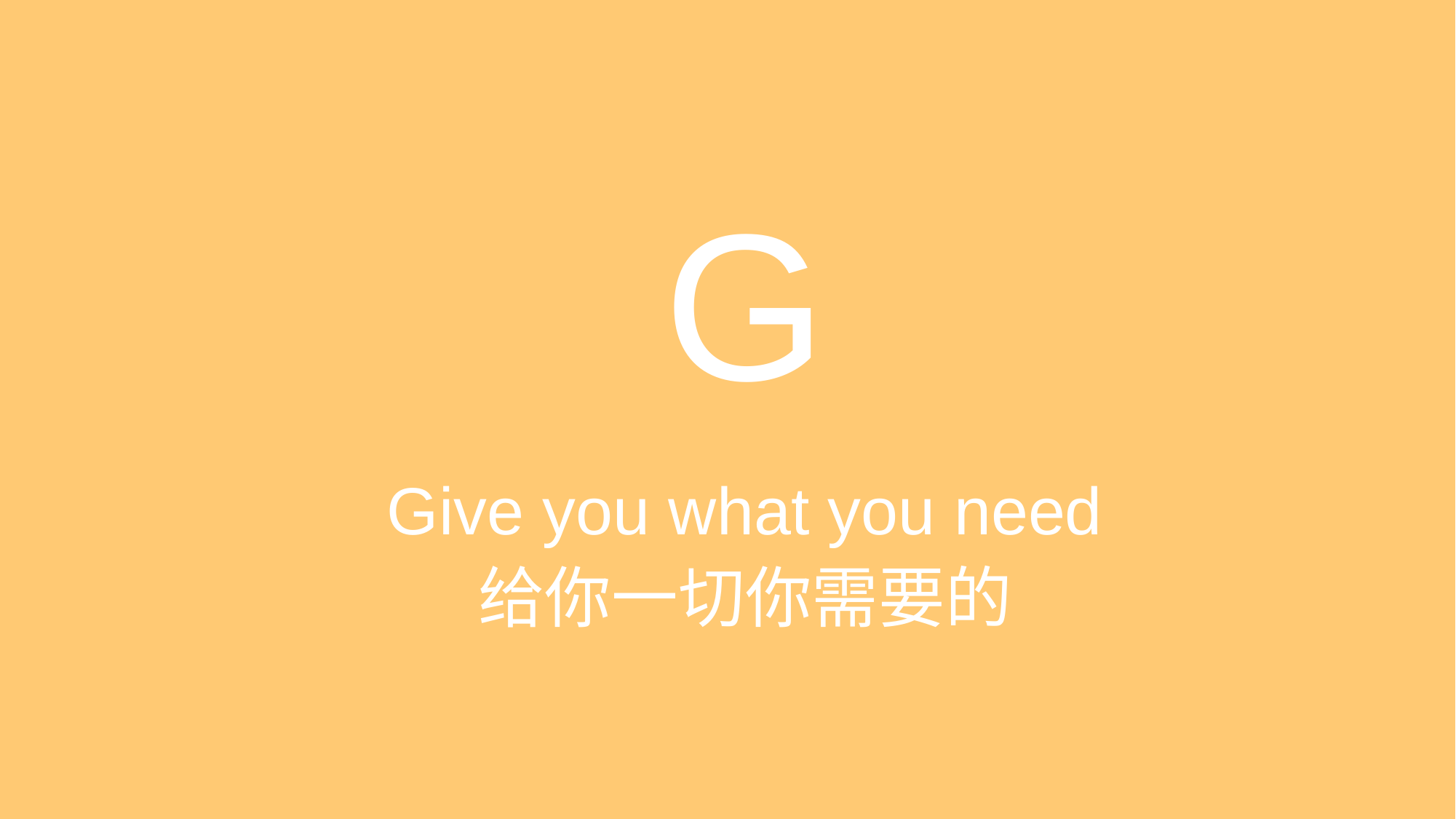

# G
Give you what you need
给你一切你需要的